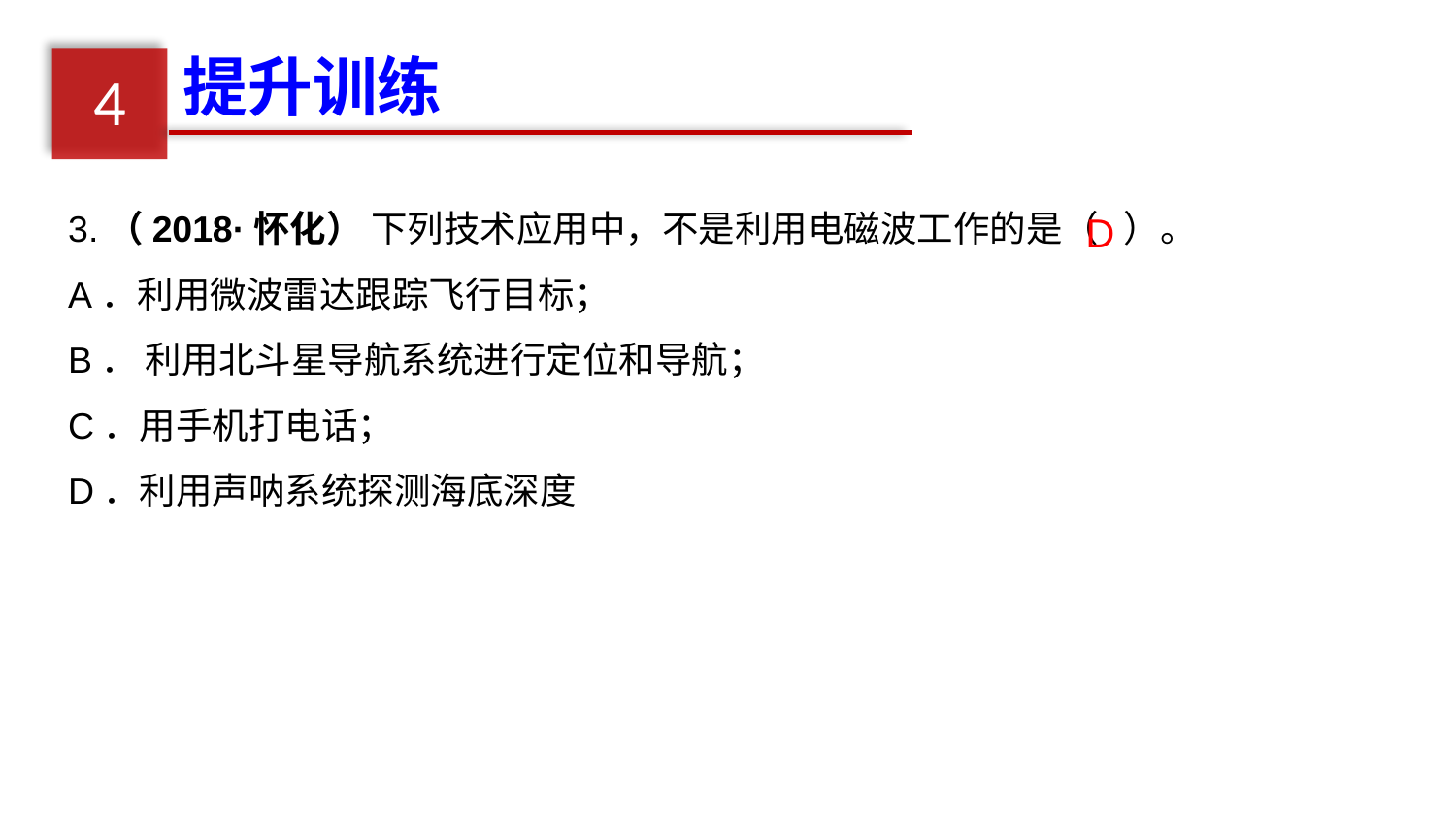

提升训练

4
3.（2018·怀化） 下列技术应用中，不是利用电磁波工作的是（   ）。
A．利用微波雷达跟踪飞行目标；
B． 利用北斗星导航系统进行定位和导航；
C．用手机打电话；
D．利用声呐系统探测海底深度
D